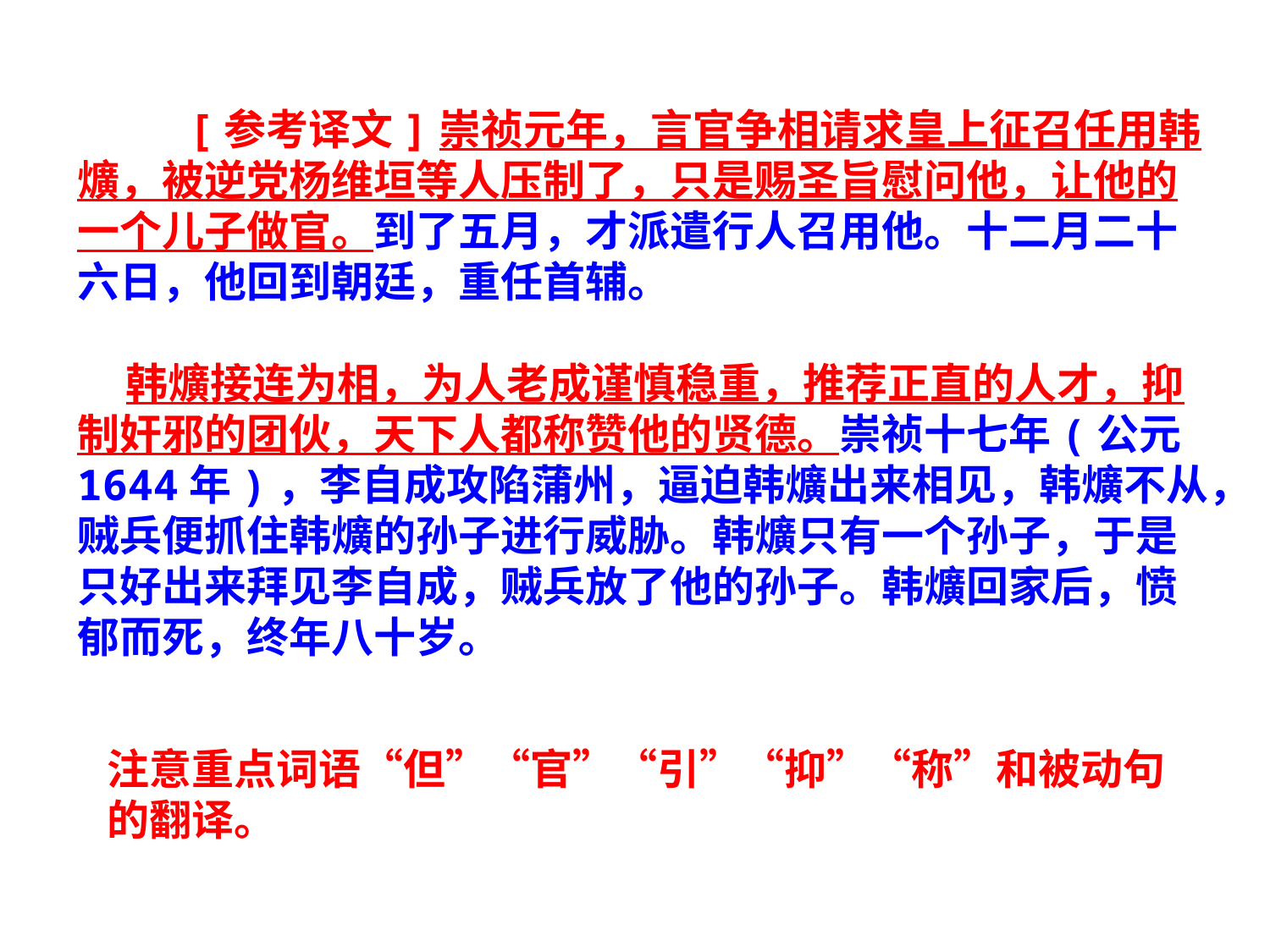

[参考译文]崇祯元年，言官争相请求皇上征召任用韩爌，被逆党杨维垣等人压制了，只是赐圣旨慰问他，让他的一个儿子做官。到了五月，才派遣行人召用他。十二月二十六日，他回到朝廷，重任首辅。

    韩爌接连为相，为人老成谨慎稳重，推荐正直的人才，抑制奸邪的团伙，天下人都称赞他的贤德。崇祯十七年(公元1644年)，李自成攻陷蒲州，逼迫韩爌出来相见，韩爌不从，贼兵便抓住韩爌的孙子进行威胁。韩爌只有一个孙子，于是只好出来拜见李自成，贼兵放了他的孙子。韩爌回家后，愤郁而死，终年八十岁。

注意重点词语“但”“官”“引”“抑”“称”和被动句的翻译。